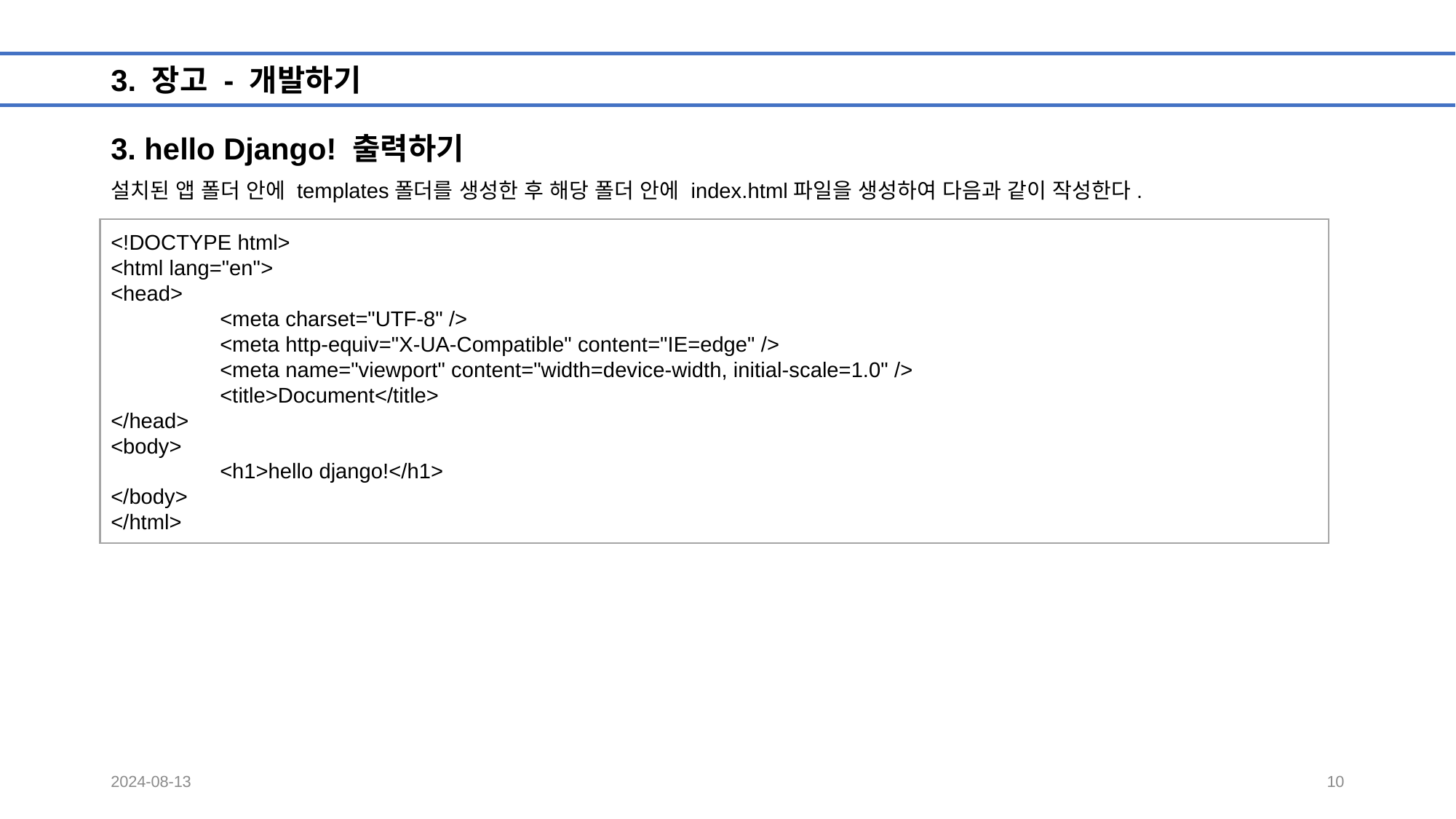

# 3. 장고 - 개발하기
3. hello Django! 출력하기
설치된 앱 폴더 안에 templates폴더를 생성한 후 해당 폴더 안에 index.html파일을 생성하여 다음과 같이 작성한다.
<!DOCTYPE html>
<html lang="en">
<head>
	<meta charset="UTF-8" />
	<meta http-equiv="X-UA-Compatible" content="IE=edge" />
	<meta name="viewport" content="width=device-width, initial-scale=1.0" />
	<title>Document</title>
</head>
<body>
	<h1>hello django!</h1>
</body>
</html>
2024-08-13
10